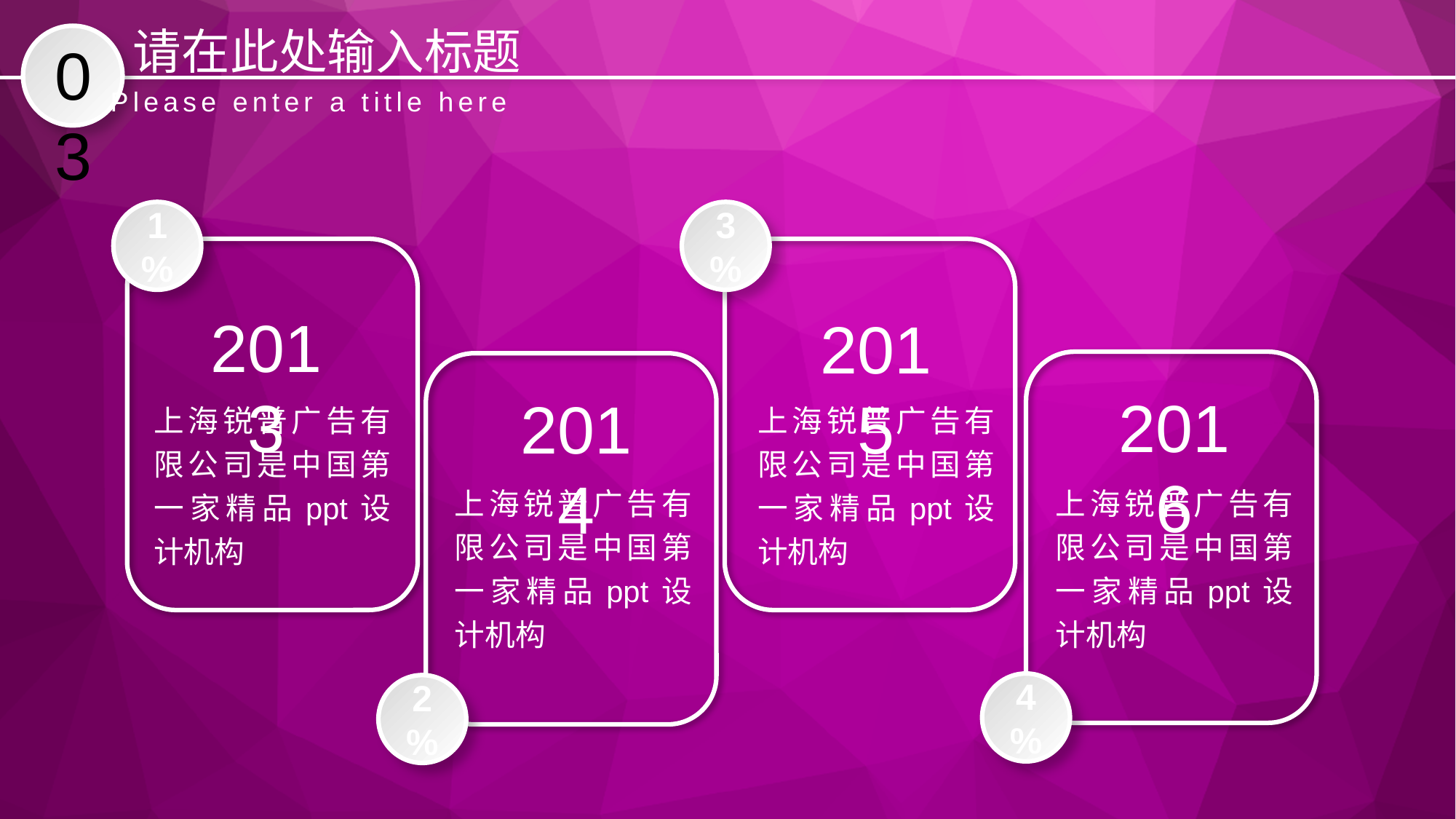

请在此处输入标题

03
Please enter a title here
1%
3%

2013
2015

2016
2014
上海锐普广告有限公司是中国第一家精品ppt设计机构
上海锐普广告有限公司是中国第一家精品ppt设计机构
上海锐普广告有限公司是中国第一家精品ppt设计机构
上海锐普广告有限公司是中国第一家精品ppt设计机构
4%
2%